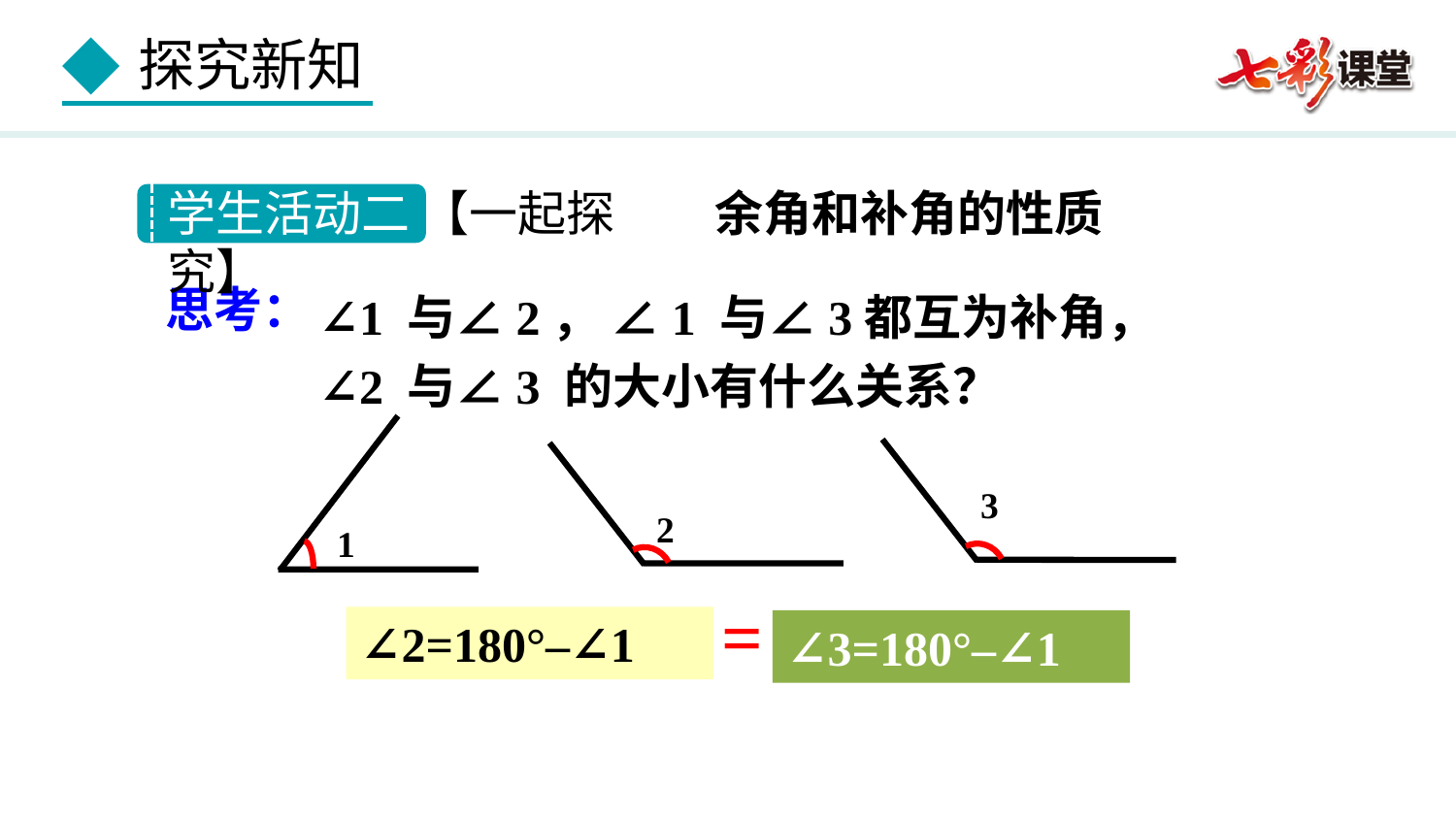

学生活动二 【一起探究】

余角和补角的性质
∠1 与∠2， ∠1 与∠3都互为补角，
∠2 与∠3 的大小有什么关系？
思考：

1

3

2

=
∠2=180°–∠1
∠3=180°–∠1